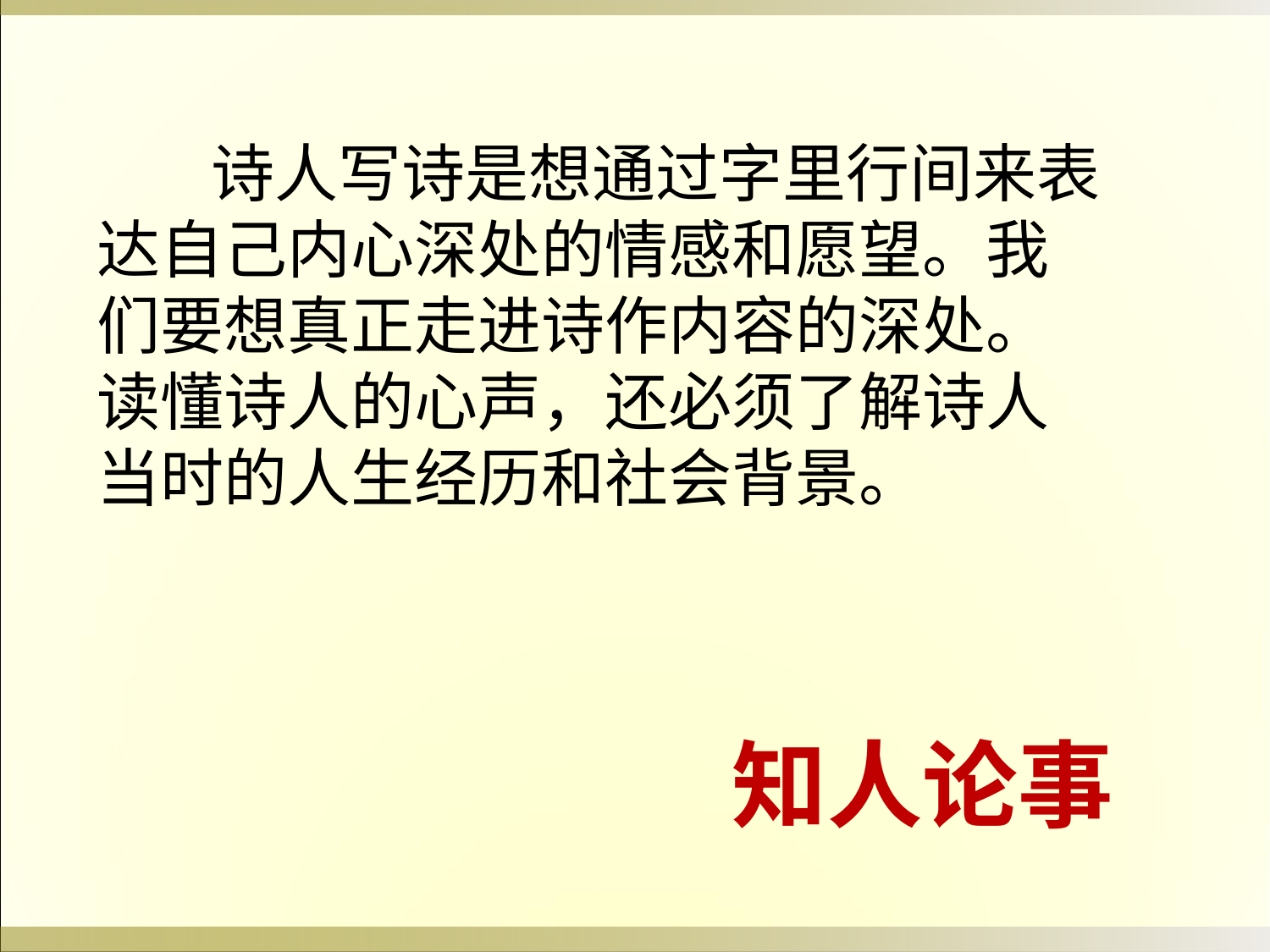

诗人写诗是想通过字里行间来表达自己内心深处的情感和愿望。我们要想真正走进诗作内容的深处。
读懂诗人的心声，还必须了解诗人当时的人生经历和社会背景。
知人论事